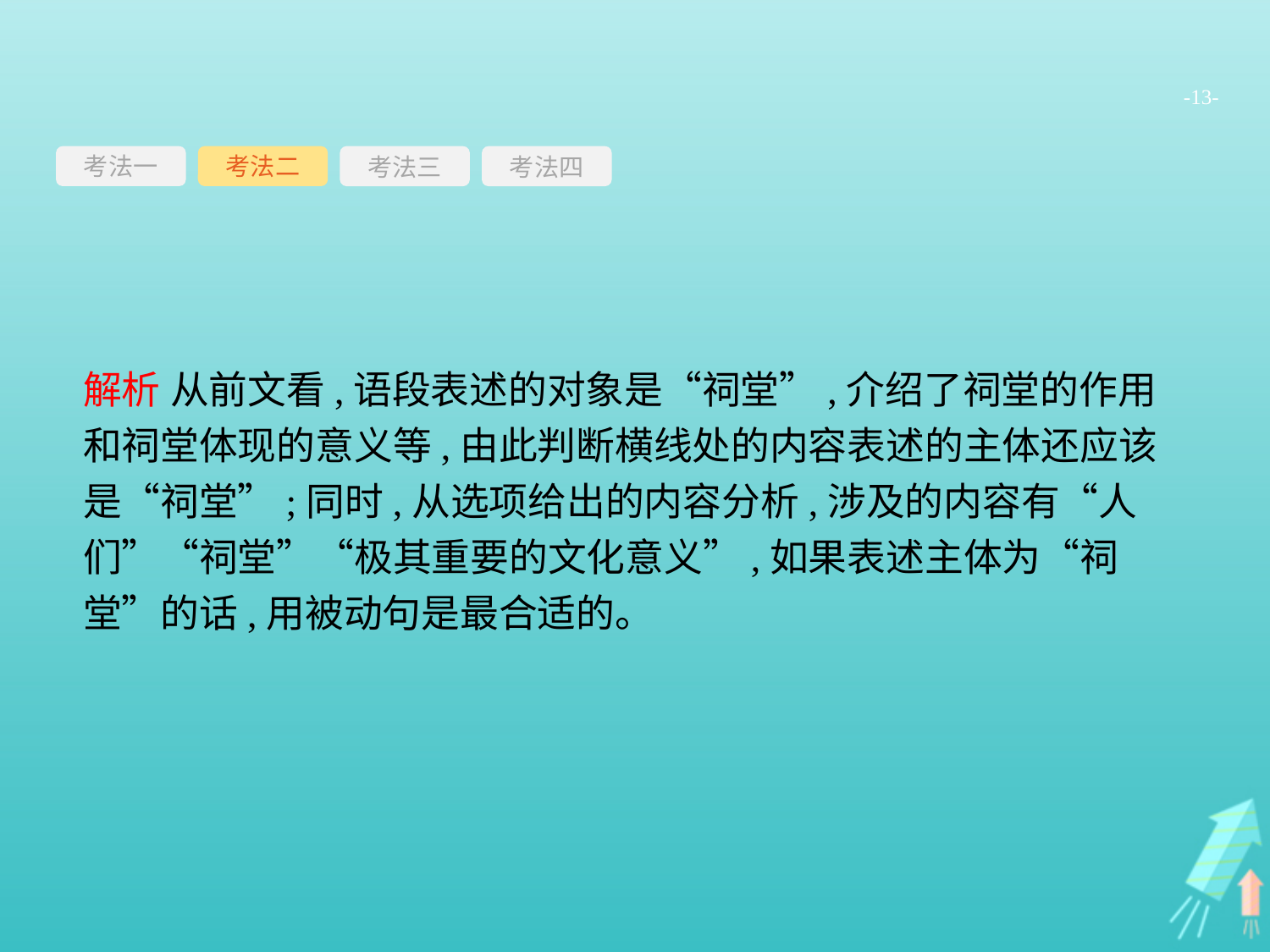

-13-
考法一
考法三
考法四
考法二
解析 从前文看,语段表述的对象是“祠堂”,介绍了祠堂的作用和祠堂体现的意义等,由此判断横线处的内容表述的主体还应该是“祠堂”;同时,从选项给出的内容分析,涉及的内容有“人们”“祠堂”“极其重要的文化意义”,如果表述主体为“祠堂”的话,用被动句是最合适的。